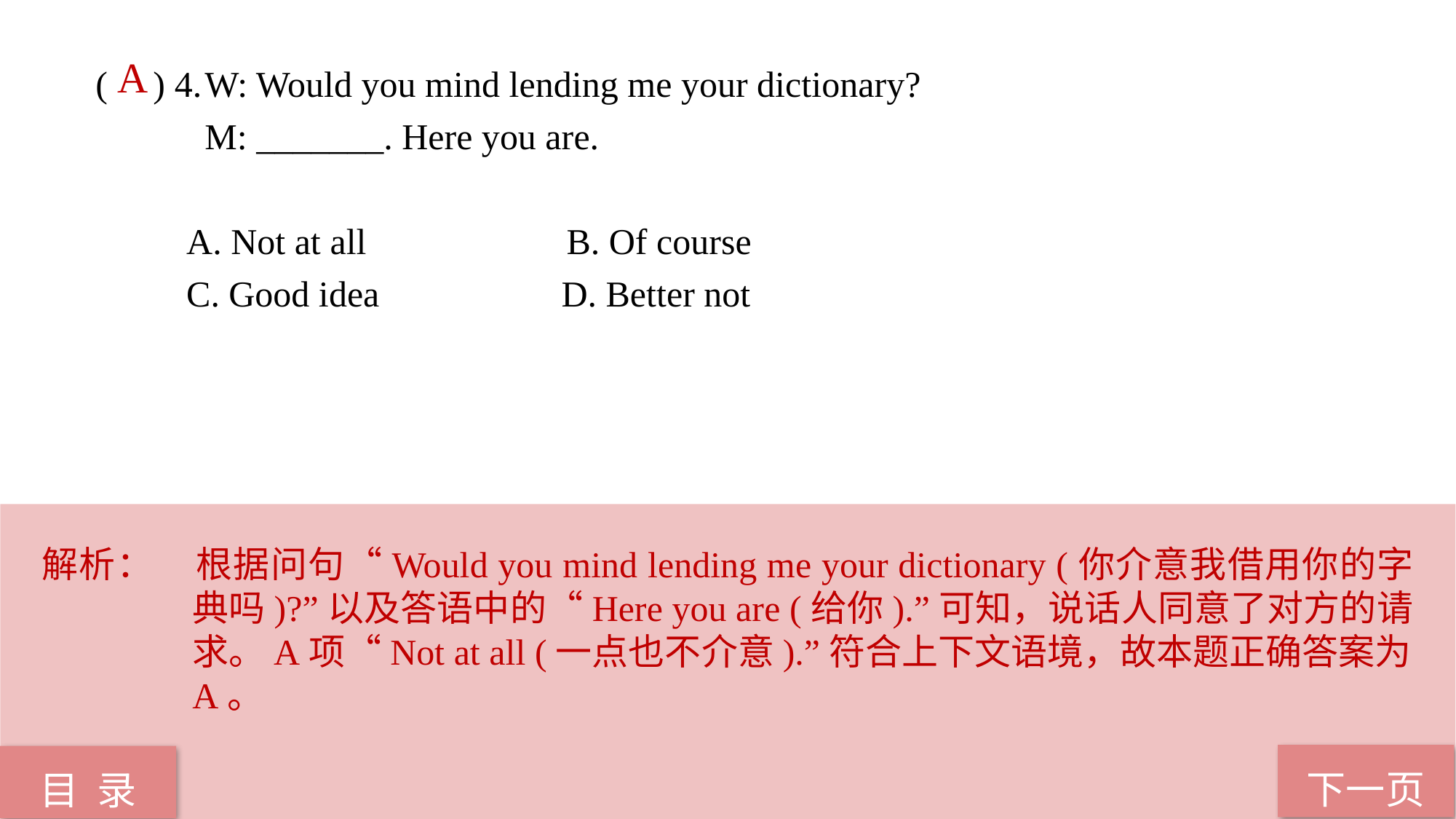

A
(     ) 4.	W: Would you mind lending me your dictionary?
            M: _______. Here you are.

          A. Not at all                      B. Of course
          C. Good idea                    D. Better not
解析：	根据问句“Would you mind lending me your dictionary (你介意我借用你的字典吗)?”以及答语中的“Here you are (给你).”可知，说话人同意了对方的请求。A项“Not at all (一点也不介意).”符合上下文语境，故本题正确答案为A。